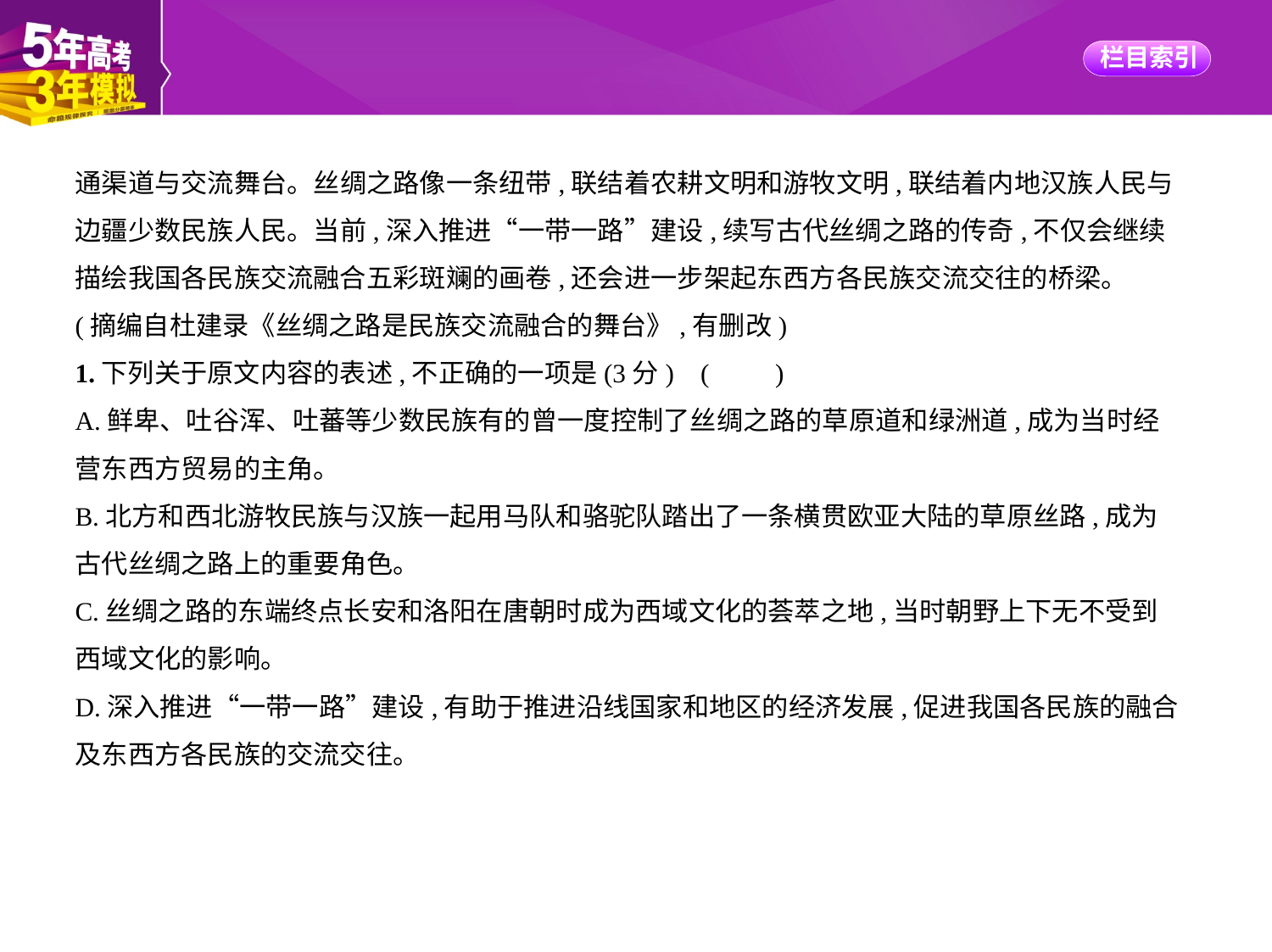

通渠道与交流舞台。丝绸之路像一条纽带,联结着农耕文明和游牧文明,联结着内地汉族人民与
边疆少数民族人民。当前,深入推进“一带一路”建设,续写古代丝绸之路的传奇,不仅会继续
描绘我国各民族交流融合五彩斑斓的画卷,还会进一步架起东西方各民族交流交往的桥梁。
(摘编自杜建录《丝绸之路是民族交流融合的舞台》,有删改)
1.下列关于原文内容的表述,不正确的一项是(3分) (　　)
A.鲜卑、吐谷浑、吐蕃等少数民族有的曾一度控制了丝绸之路的草原道和绿洲道,成为当时经
营东西方贸易的主角。
B.北方和西北游牧民族与汉族一起用马队和骆驼队踏出了一条横贯欧亚大陆的草原丝路,成为
古代丝绸之路上的重要角色。
C.丝绸之路的东端终点长安和洛阳在唐朝时成为西域文化的荟萃之地,当时朝野上下无不受到
西域文化的影响。
D.深入推进“一带一路”建设,有助于推进沿线国家和地区的经济发展,促进我国各民族的融合
及东西方各民族的交流交往。